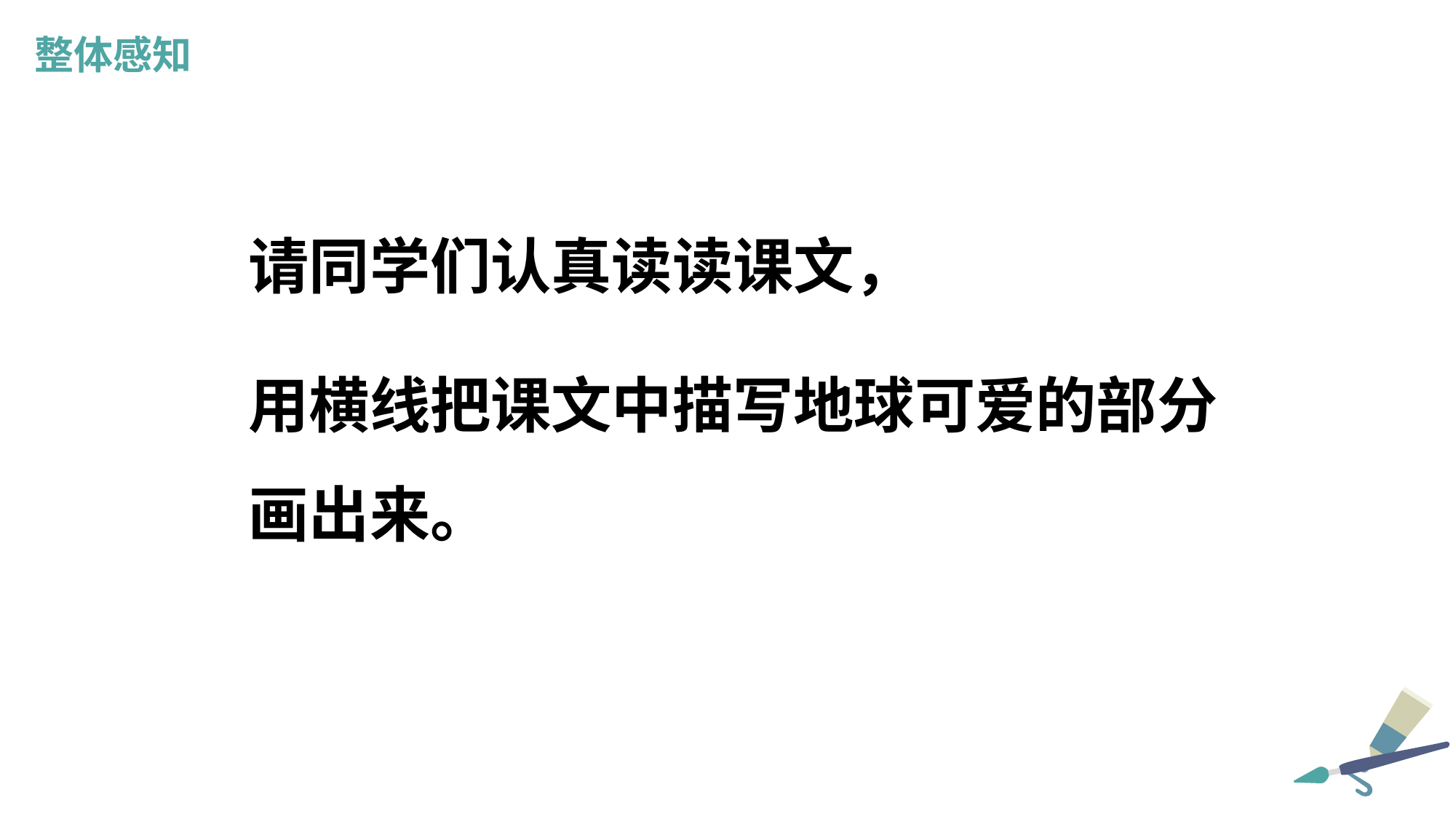

整体感知
请同学们认真读读课文，
用横线把课文中描写地球可爱的部分画出来。